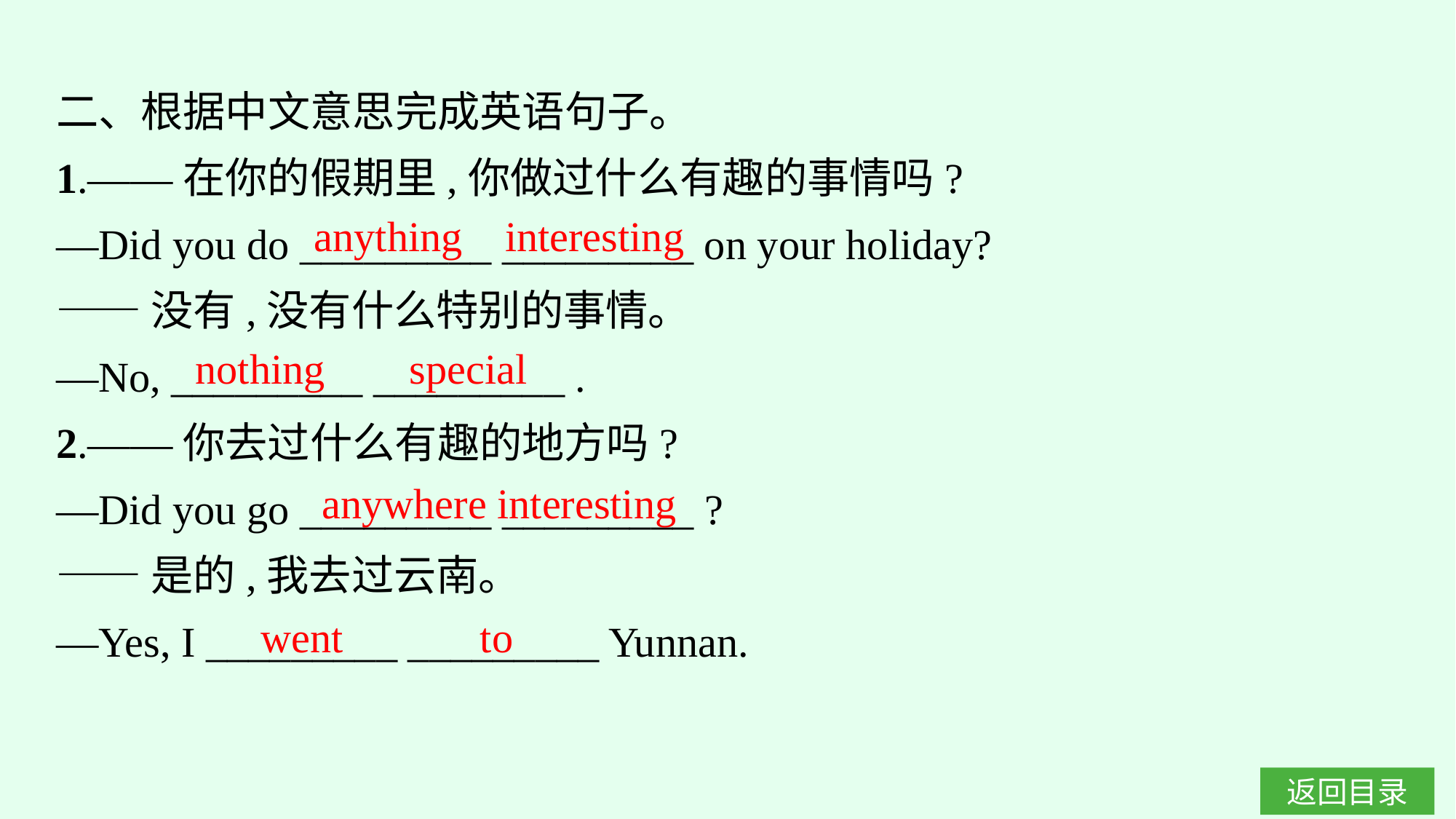

二、根据中文意思完成英语句子。
1.——在你的假期里,你做过什么有趣的事情吗?
—Did you do _________ _________ on your holiday?
——没有,没有什么特别的事情。
—No, _________ _________ .
2.——你去过什么有趣的地方吗?
—Did you go _________ _________ ?
——是的,我去过云南。
—Yes, I _________ _________ Yunnan.
anything    interesting
nothing        special
anywhere interesting
went             to